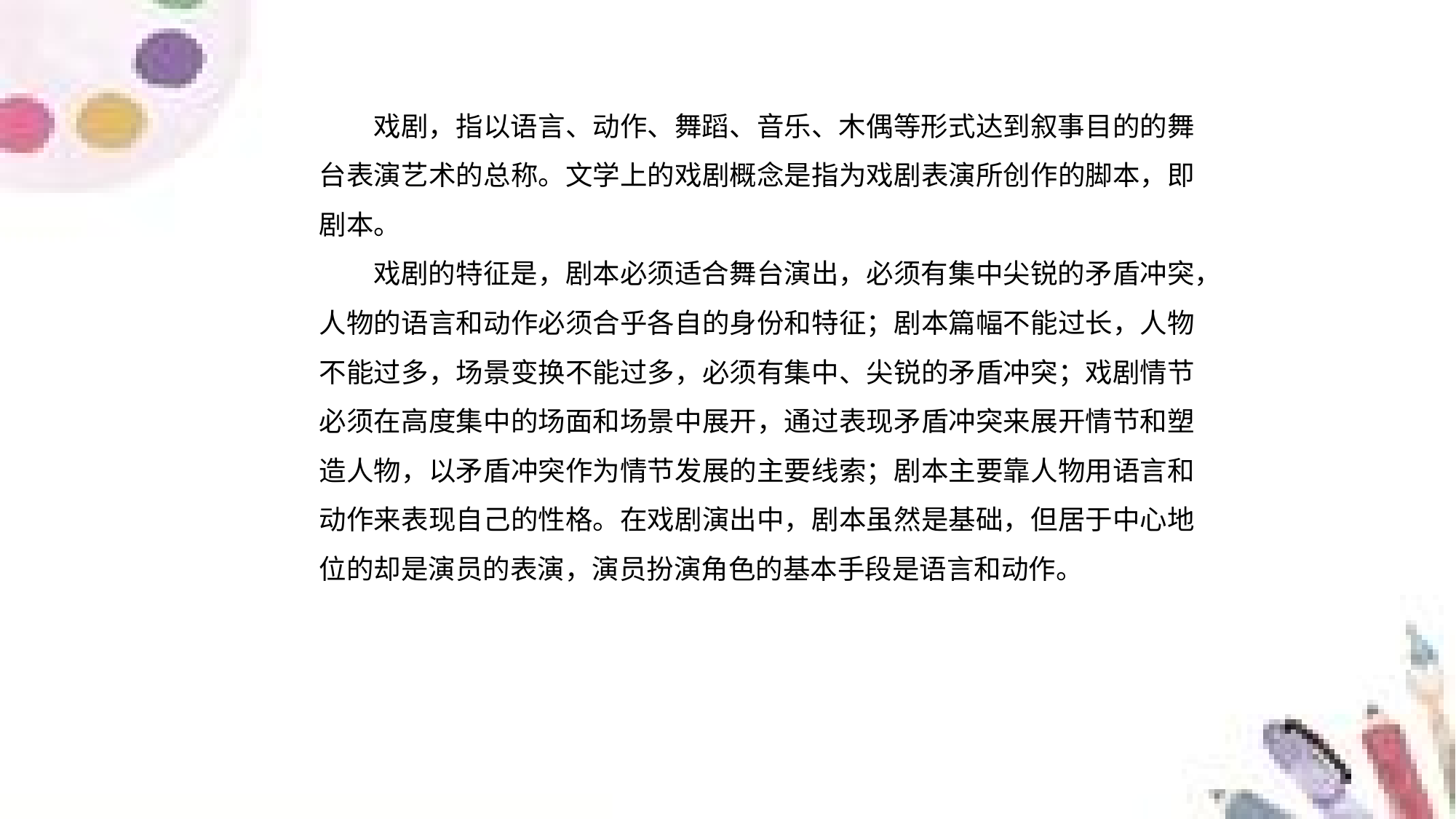

戏剧，指以语言、动作、舞蹈、音乐、木偶等形式达到叙事目的的舞台表演艺术的总称。文学上的戏剧概念是指为戏剧表演所创作的脚本，即剧本。
戏剧的特征是，剧本必须适合舞台演出，必须有集中尖锐的矛盾冲突，人物的语言和动作必须合乎各自的身份和特征；剧本篇幅不能过长，人物不能过多，场景变换不能过多，必须有集中、尖锐的矛盾冲突；戏剧情节必须在高度集中的场面和场景中展开，通过表现矛盾冲突来展开情节和塑造人物，以矛盾冲突作为情节发展的主要线索；剧本主要靠人物用语言和动作来表现自己的性格。在戏剧演出中，剧本虽然是基础，但居于中心地位的却是演员的表演，演员扮演角色的基本手段是语言和动作。
6